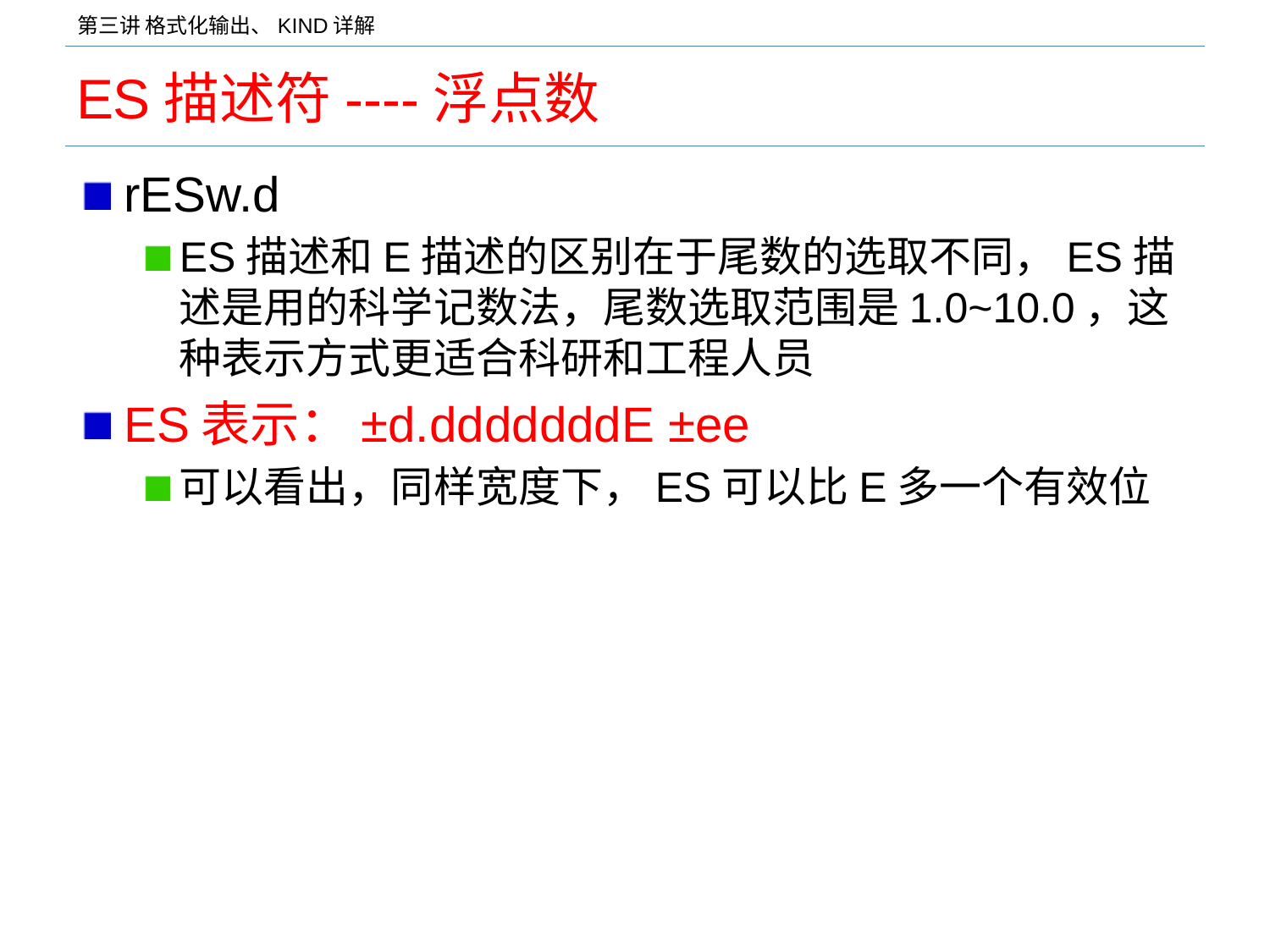

# ES描述符----浮点数
rESw.d
ES描述和E描述的区别在于尾数的选取不同，ES描述是用的科学记数法，尾数选取范围是1.0~10.0，这种表示方式更适合科研和工程人员
ES表示：±d.dddddddE ±ee
可以看出，同样宽度下，ES可以比E多一个有效位